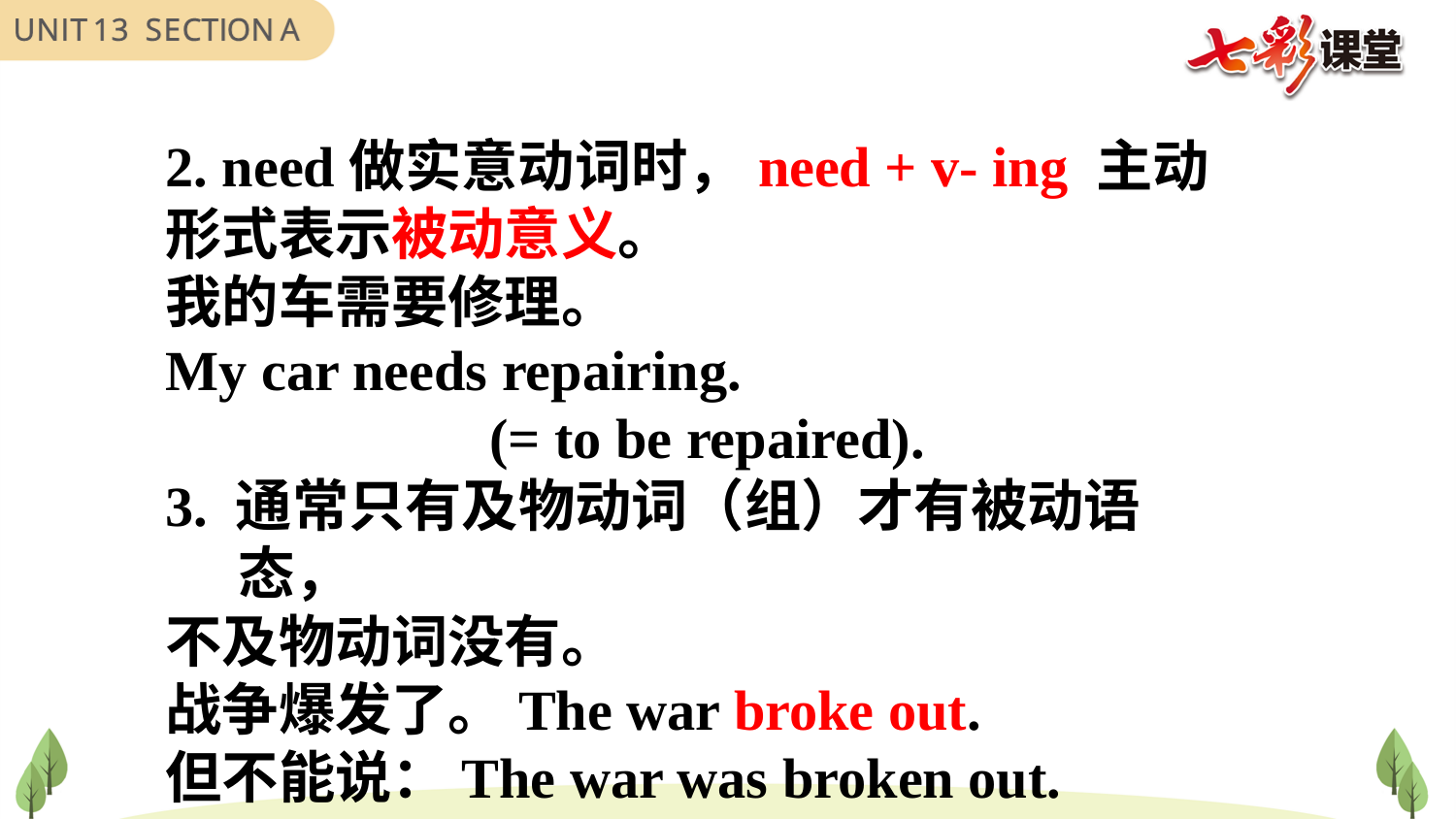

2. need做实意动词时，need + v- ing 主动形式表示被动意义。
我的车需要修理。
My car needs repairing.
                       (= to be repaired).
3. 通常只有及物动词（组）才有被动语态，
不及物动词没有。
战争爆发了。The war broke out.
但不能说：The war was broken out.